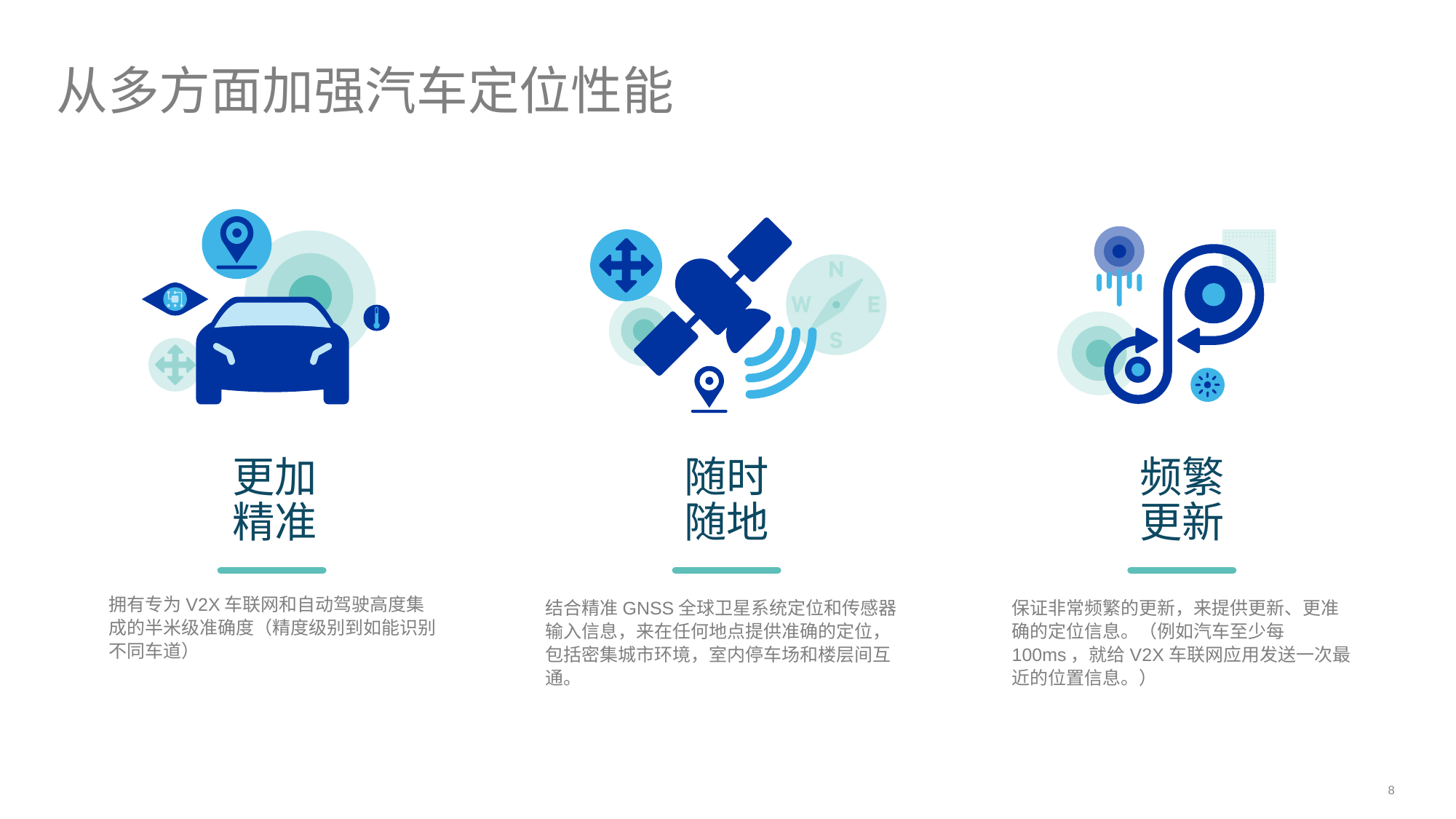

# 从多方面加强汽车定位性能

更加
精准

拥有专为V2X车联网和自动驾驶高度集成的半米级准确度（精度级别到如能识别不同车道）
随时
随地

结合精准GNSS全球卫星系统定位和传感器输入信息，来在任何地点提供准确的定位，包括密集城市环境，室内停车场和楼层间互通。
频繁
更新

保证非常频繁的更新，来提供更新、更准确的定位信息。（例如汽车至少每100ms，就给V2X车联网应用发送一次最近的位置信息。）

8